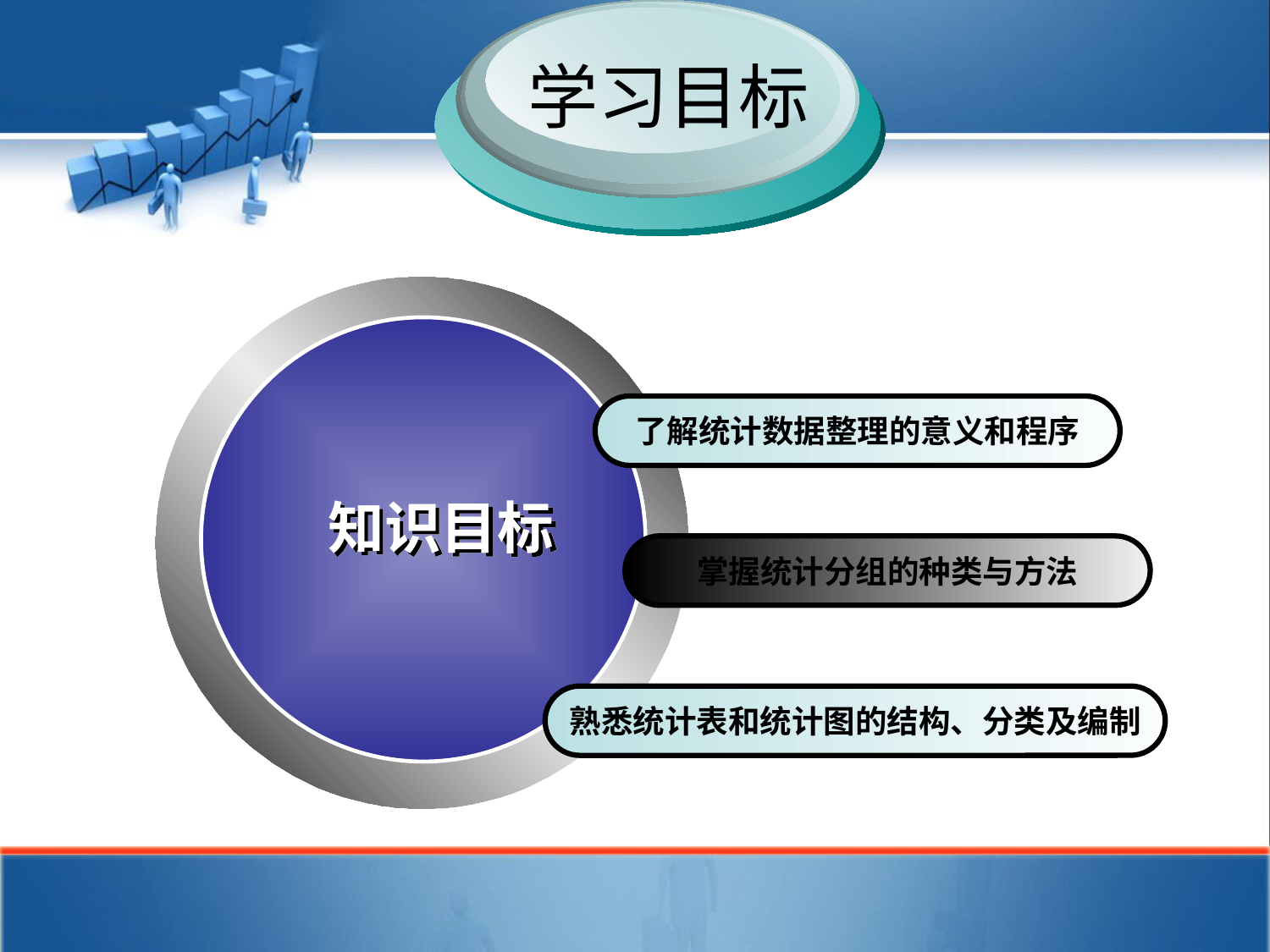

学习目标

知识目标

了解统计数据整理的意义和程序
知识目标
掌握统计分组的种类与方法
熟悉统计表和统计图的结构、分类及编制